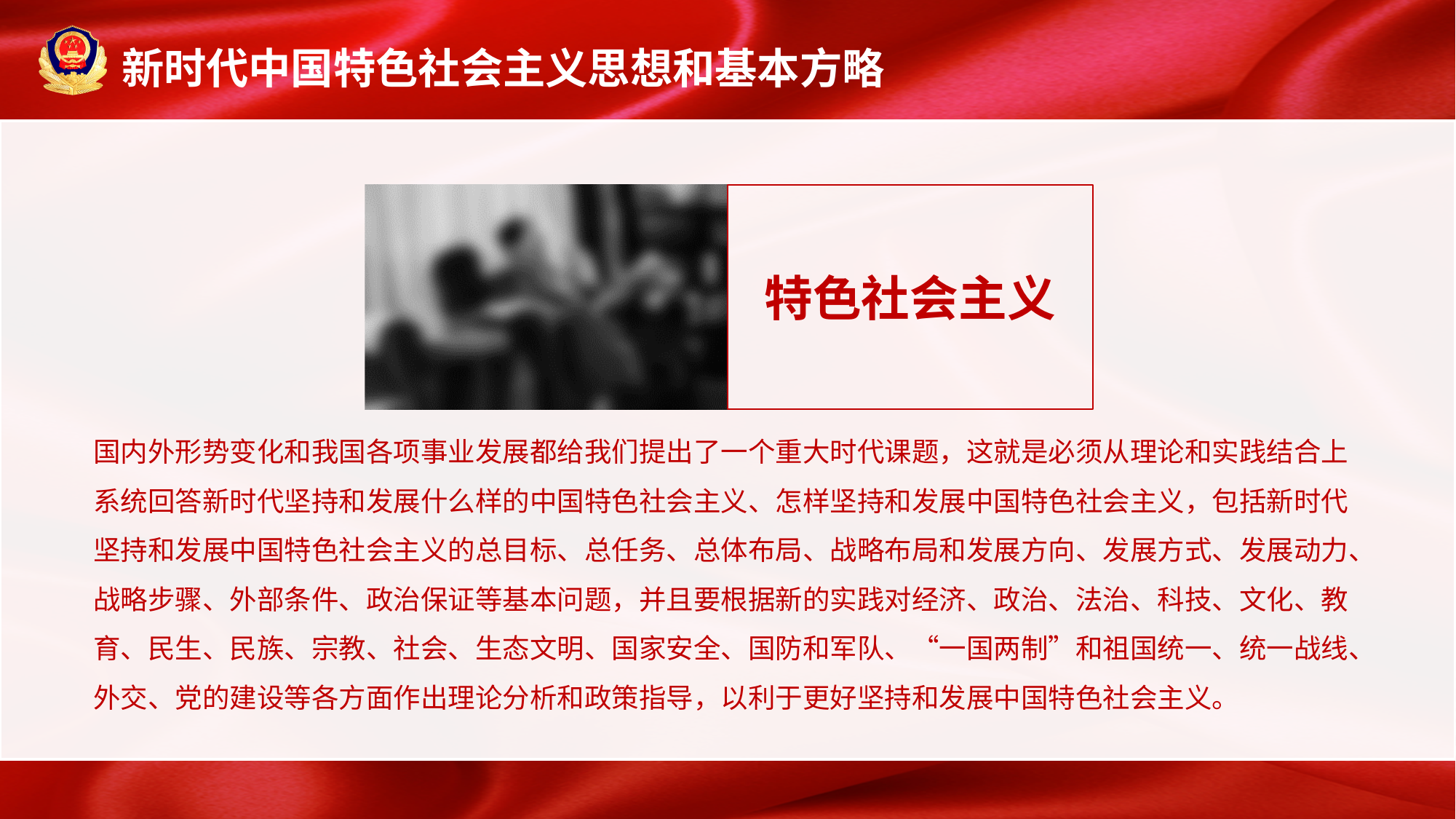

新时代中国特色社会主义思想和基本方略

特色社会主义
国内外形势变化和我国各项事业发展都给我们提出了一个重大时代课题，这就是必须从理论和实践结合上系统回答新时代坚持和发展什么样的中国特色社会主义、怎样坚持和发展中国特色社会主义，包括新时代坚持和发展中国特色社会主义的总目标、总任务、总体布局、战略布局和发展方向、发展方式、发展动力、战略步骤、外部条件、政治保证等基本问题，并且要根据新的实践对经济、政治、法治、科技、文化、教育、民生、民族、宗教、社会、生态文明、国家安全、国防和军队、“一国两制”和祖国统一、统一战线、外交、党的建设等各方面作出理论分析和政策指导，以利于更好坚持和发展中国特色社会主义。